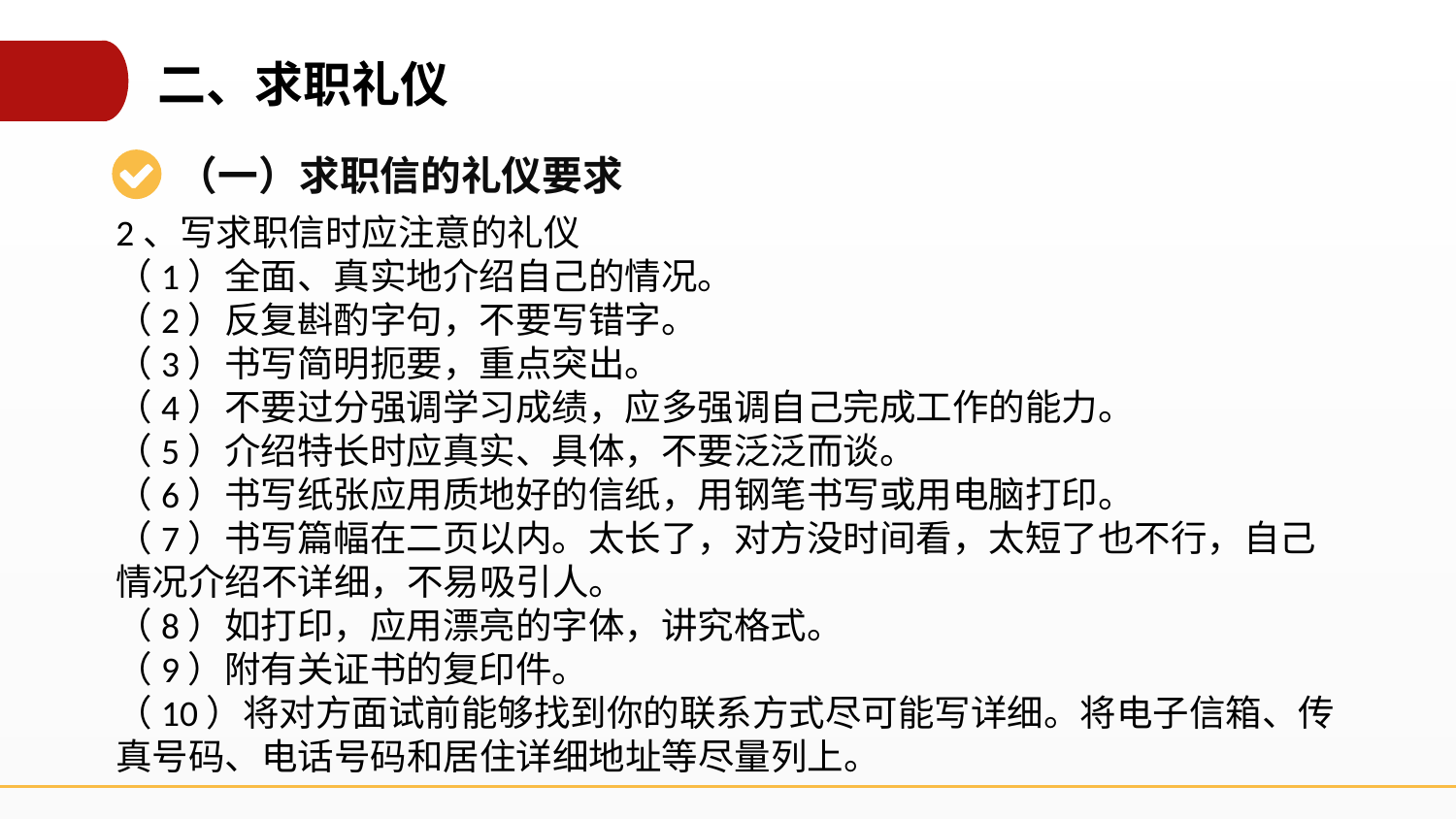

二、求职礼仪

（一）求职信的礼仪要求
2、写求职信时应注意的礼仪
（1）全面、真实地介绍自己的情况。
（2）反复斟酌字句，不要写错字。
（3）书写简明扼要，重点突出。
（4）不要过分强调学习成绩，应多强调自己完成工作的能力。
（5）介绍特长时应真实、具体，不要泛泛而谈。
（6）书写纸张应用质地好的信纸，用钢笔书写或用电脑打印。
（7）书写篇幅在二页以内。太长了，对方没时间看，太短了也不行，自己情况介绍不详细，不易吸引人。
（8）如打印，应用漂亮的字体，讲究格式。
（9）附有关证书的复印件。
（10）将对方面试前能够找到你的联系方式尽可能写详细。将电子信箱、传真号码、电话号码和居住详细地址等尽量列上。